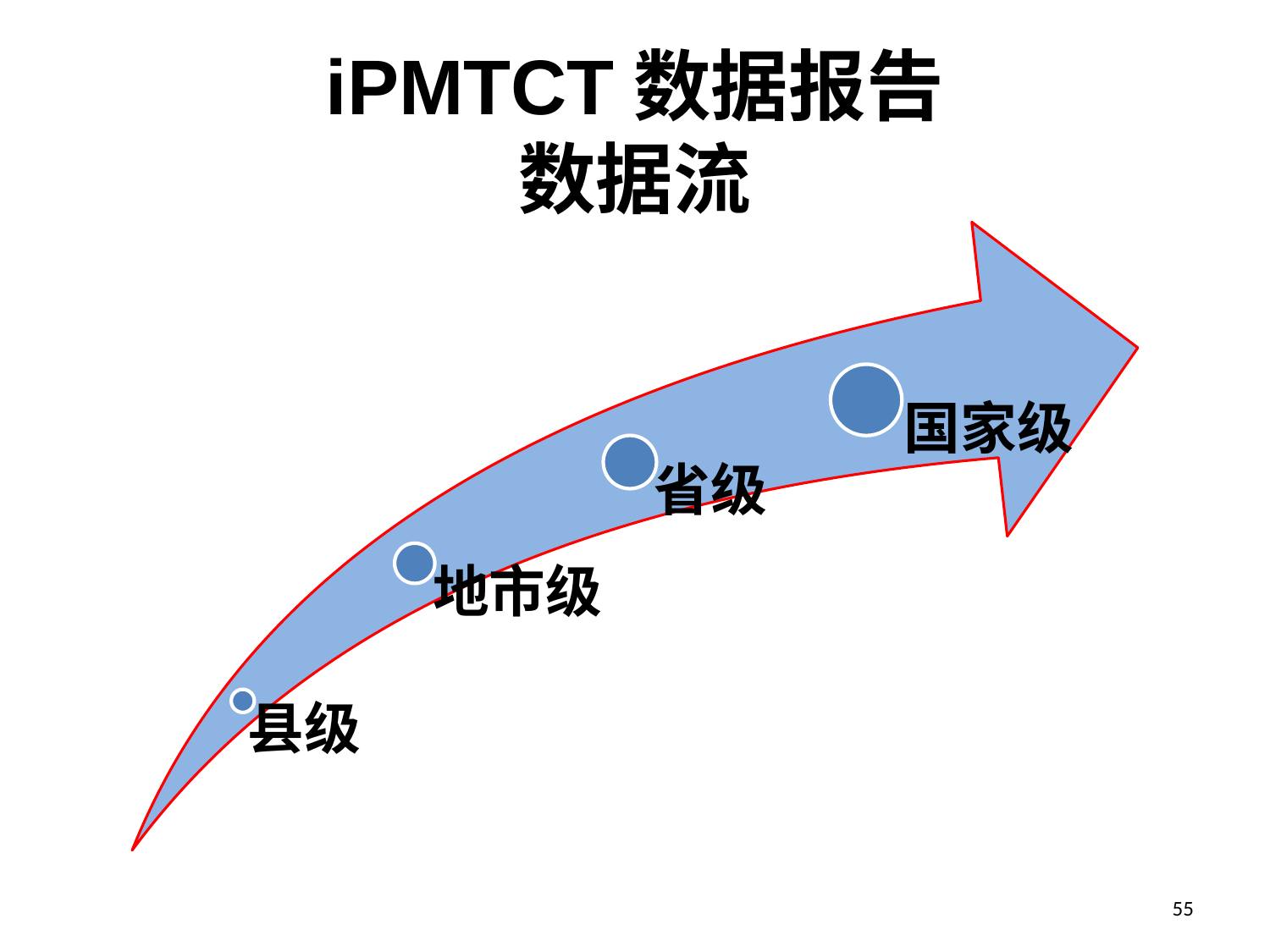

# iPMTCT数据报告 数据流
县级
地市级
省级
国家级
55